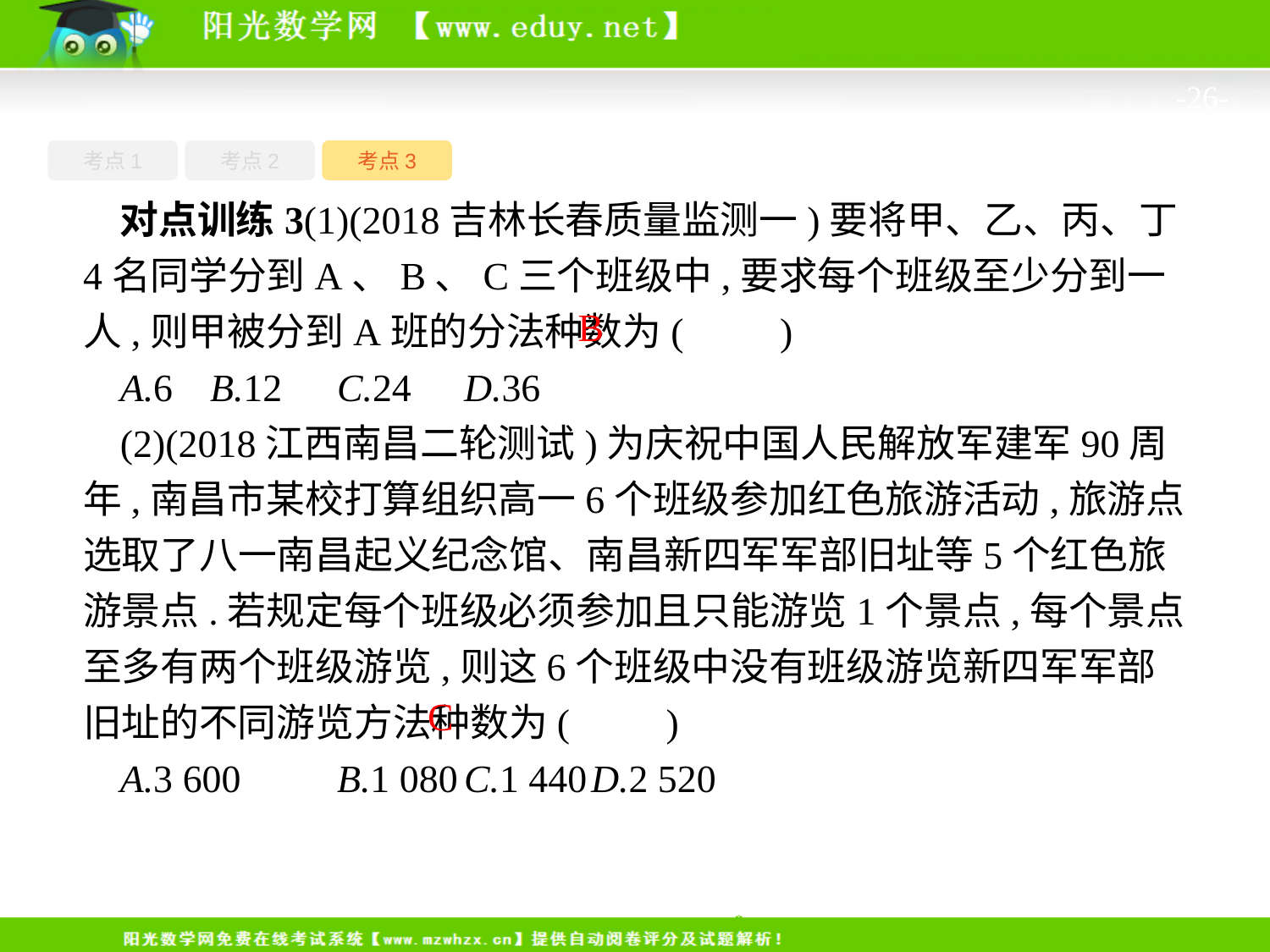

-26-
考点1
考点3
考点2
对点训练3(1)(2018吉林长春质量监测一)要将甲、乙、丙、丁4名同学分到A、B、C三个班级中,要求每个班级至少分到一人,则甲被分到A班的分法种数为(　　)
A.6	B.12	C.24	D.36
(2)(2018江西南昌二轮测试)为庆祝中国人民解放军建军90周年,南昌市某校打算组织高一6个班级参加红色旅游活动,旅游点选取了八一南昌起义纪念馆、南昌新四军军部旧址等5个红色旅游景点.若规定每个班级必须参加且只能游览1个景点,每个景点至多有两个班级游览,则这6个班级中没有班级游览新四军军部旧址的不同游览方法种数为(　　)
A.3 600	B.1 080	C.1 440	D.2 520
B
C